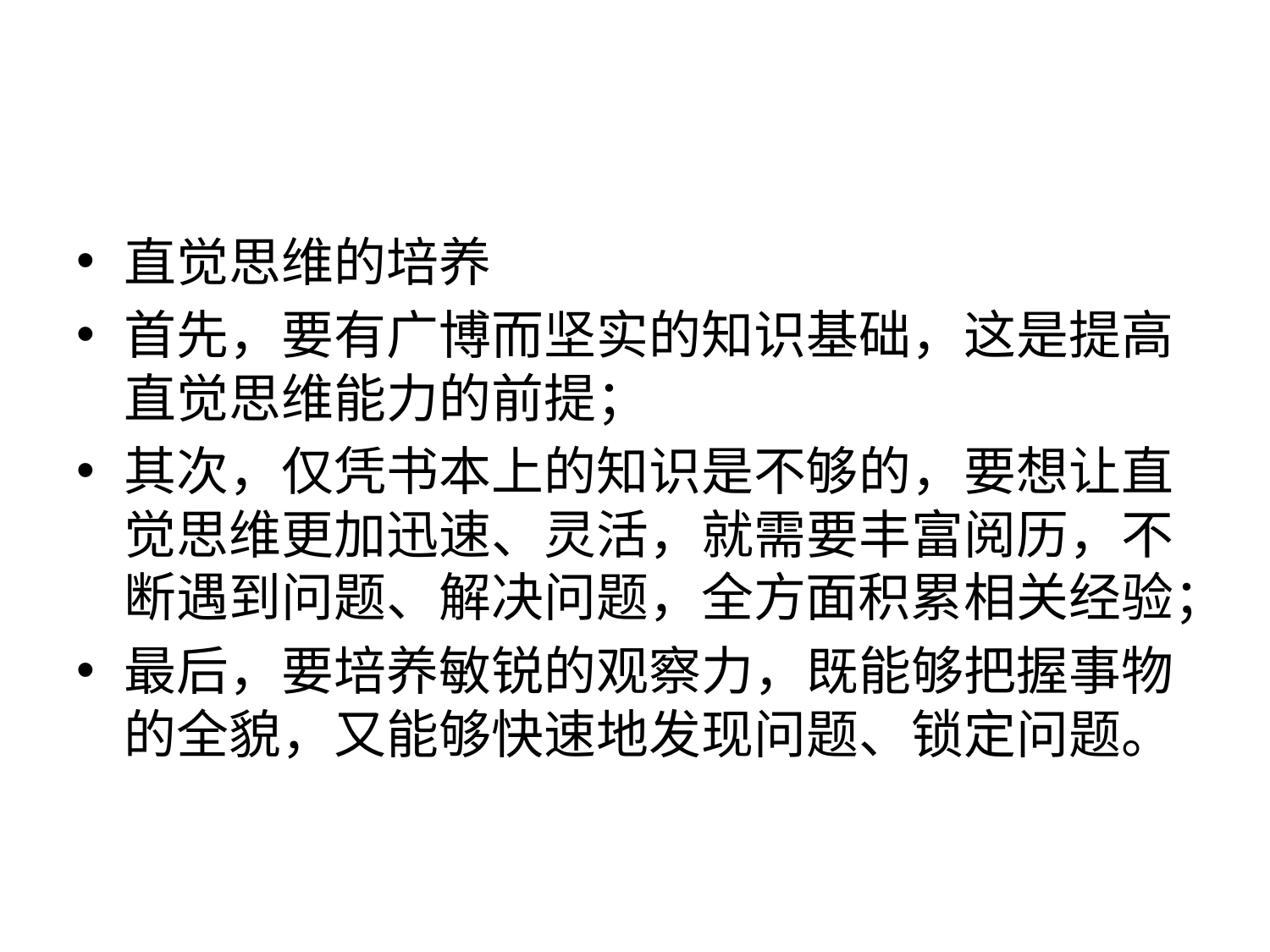

#
直觉思维的培养
首先，要有广博而坚实的知识基础，这是提高直觉思维能力的前提；
其次，仅凭书本上的知识是不够的，要想让直觉思维更加迅速、灵活，就需要丰富阅历，不断遇到问题、解决问题，全方面积累相关经验；
最后，要培养敏锐的观察力，既能够把握事物的全貌，又能够快速地发现问题、锁定问题。